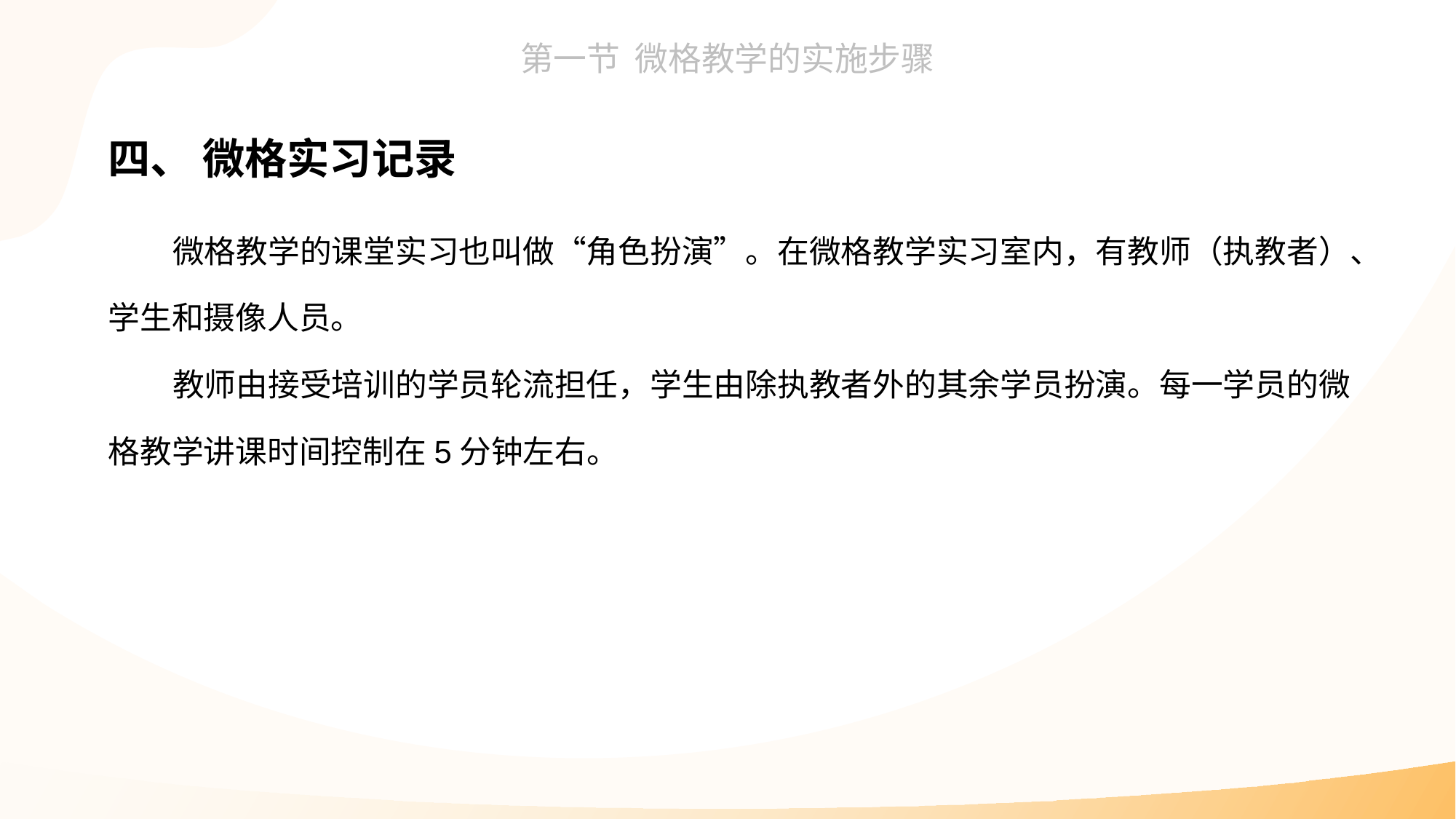

四、 微格实习记录
微格教学的课堂实习也叫做“角色扮演”。在微格教学实习室内，有教师（执教者）、学生和摄像人员。
教师由接受培训的学员轮流担任，学生由除执教者外的其余学员扮演。每一学员的微格教学讲课时间控制在5分钟左右。